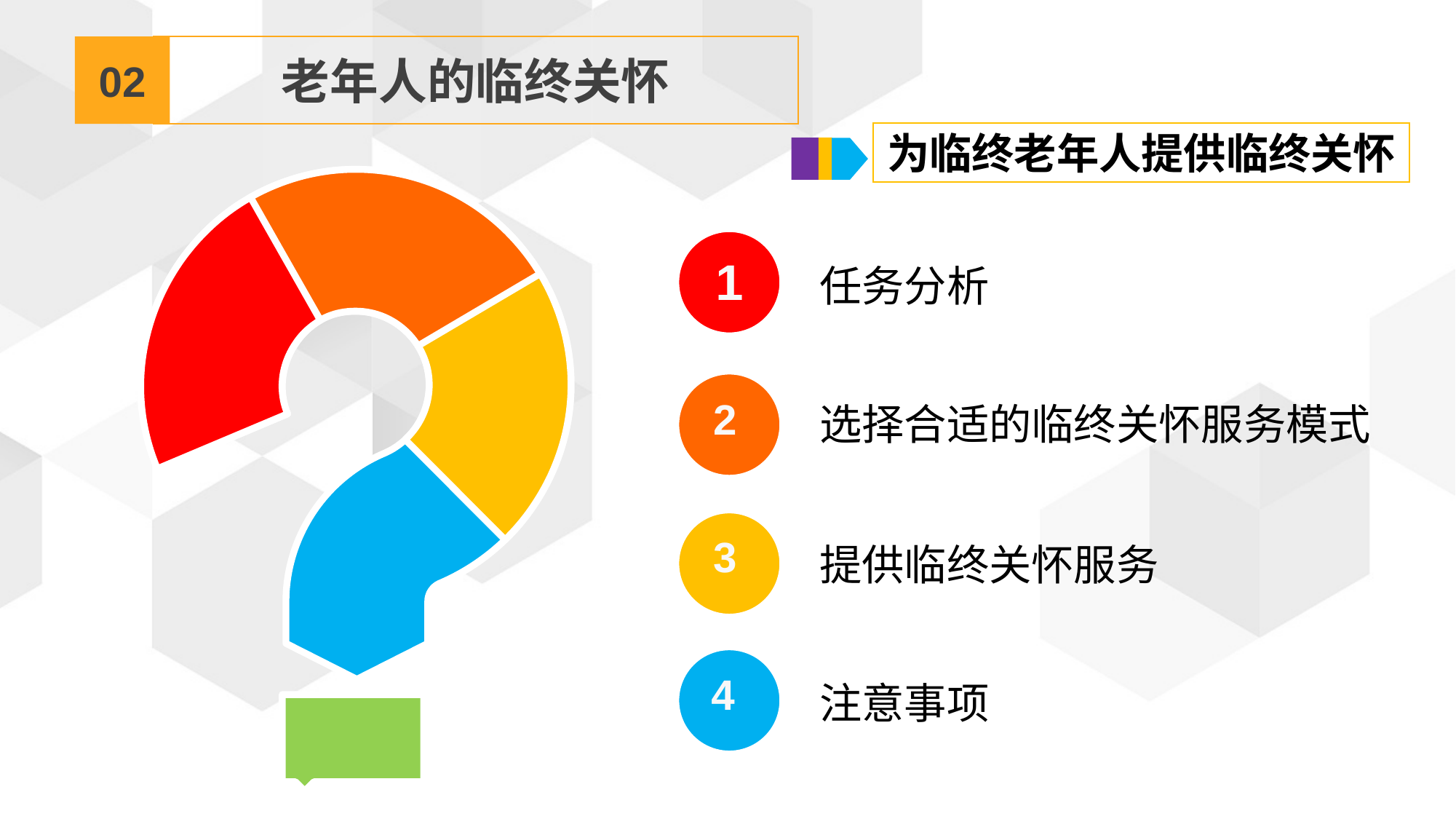

02
老年人的临终关怀
为临终老年人提供临终关怀

任务分析

1

选择合适的临终关怀服务模式

2
提供临终关怀服务

3
注意事项

4